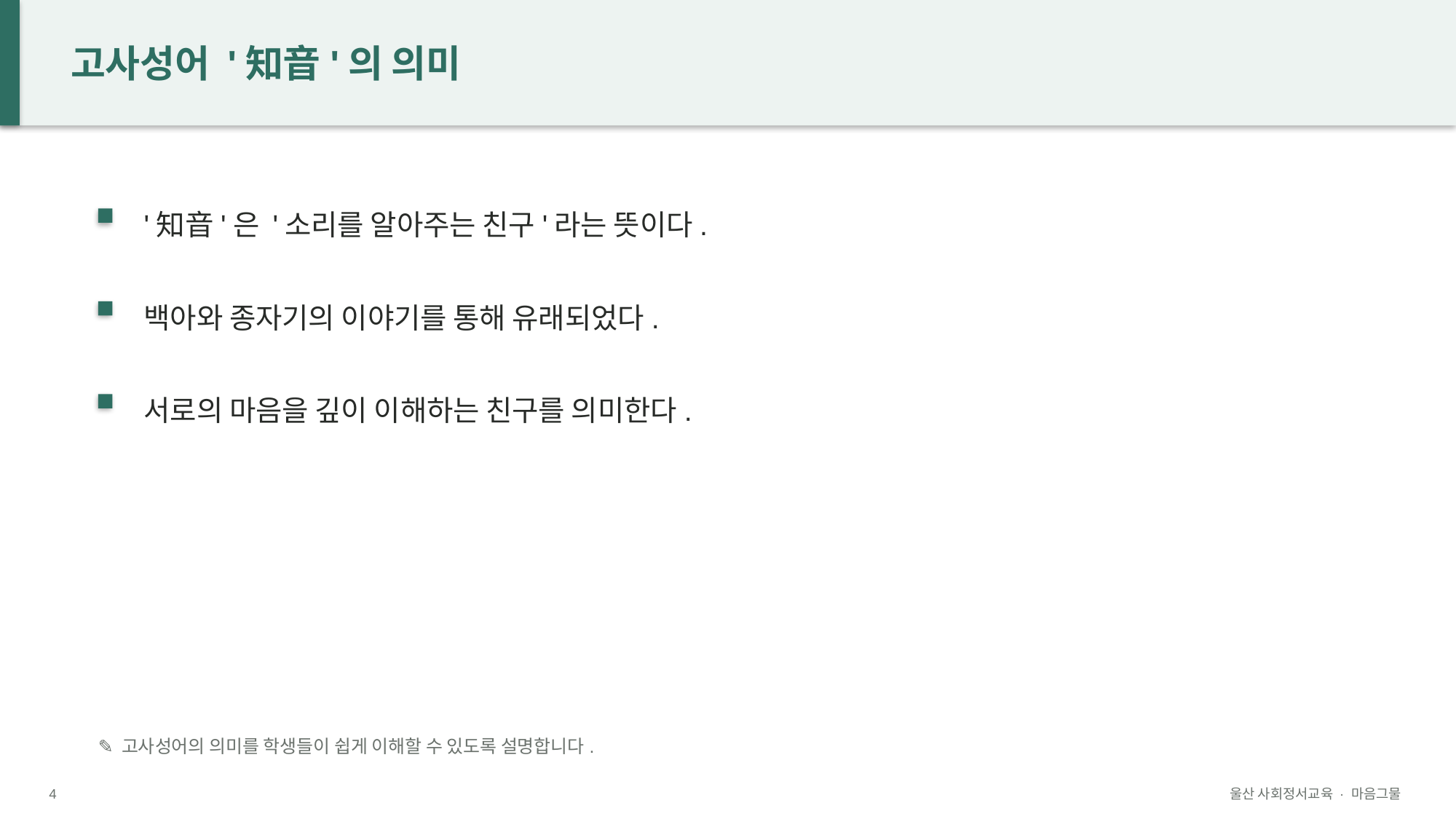

고사성어 '知音'의 의미
'知音'은 '소리를 알아주는 친구'라는 뜻이다.

백아와 종자기의 이야기를 통해 유래되었다.

서로의 마음을 깊이 이해하는 친구를 의미한다.

✎ 고사성어의 의미를 학생들이 쉽게 이해할 수 있도록 설명합니다.
4
울산 사회정서교육 · 마음그물